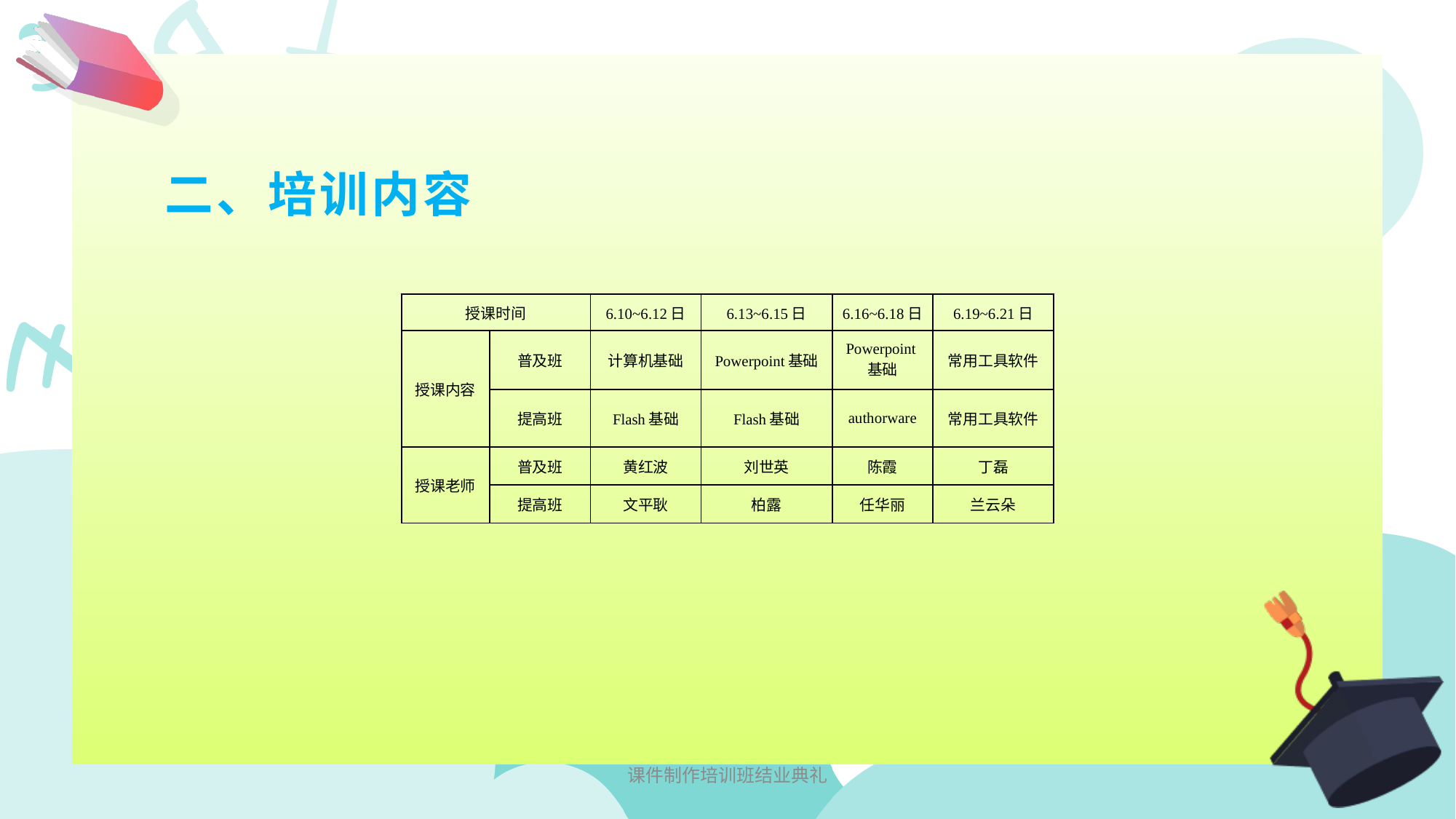

# 二、培训内容
| 授课时间 |  | 6.10~6.12日 | 6.13~6.15日 | 6.16~6.18日 | 6.19~6.21日 |
| --- | --- | --- | --- | --- | --- |
| 授课内容 | 普及班 | 计算机基础 | Powerpoint基础 | Powerpoint基础 | 常用工具软件 |
|  | 提高班 | Flash基础 | Flash基础 | authorware | 常用工具软件 |
| 授课老师 | 普及班 | 黄红波 | 刘世英 | 陈霞 | 丁磊 |
|  | 提高班 | 文平耿 | 柏露 | 任华丽 | 兰云朵 |
课件制作培训班结业典礼